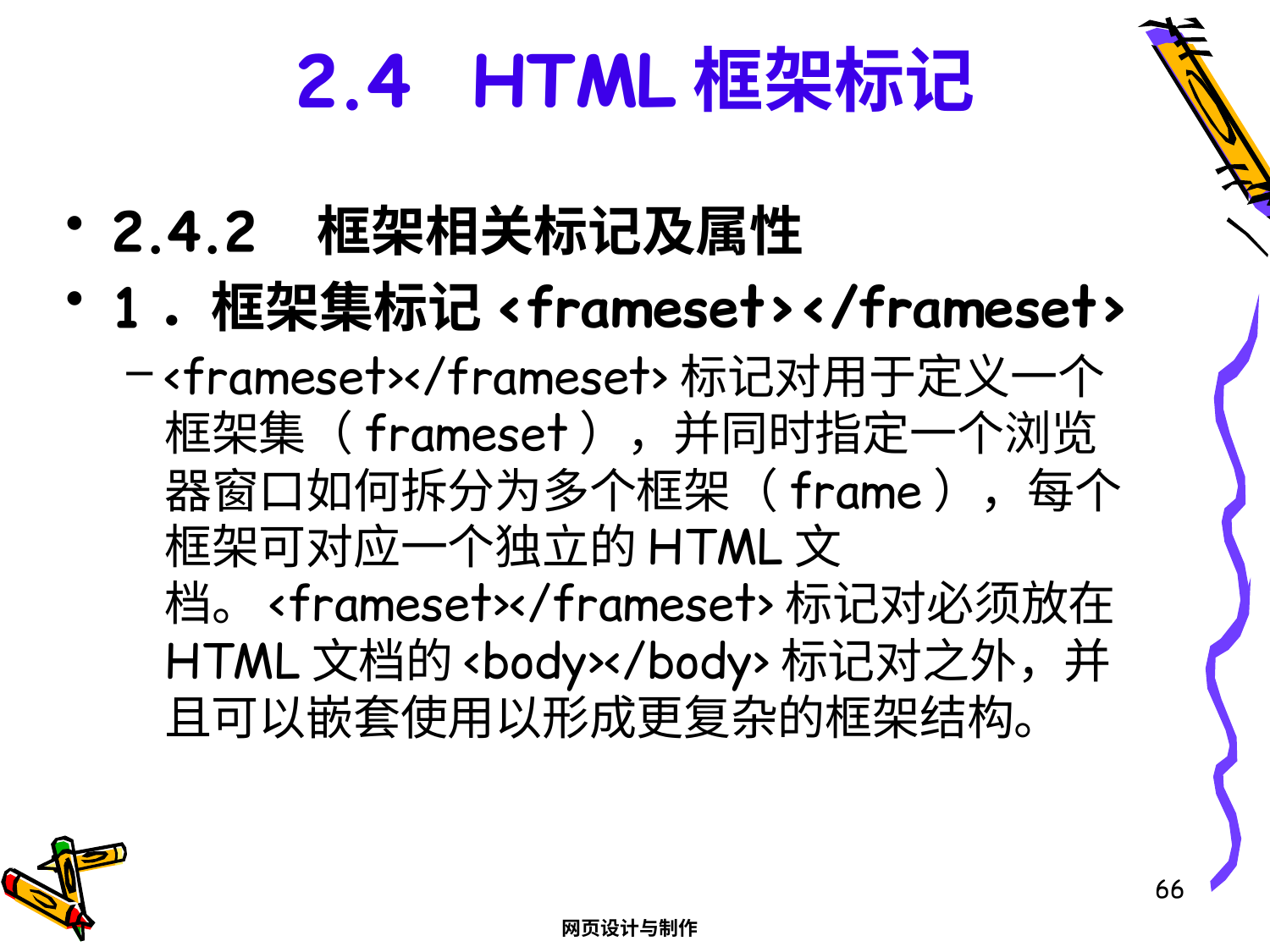

# 2.4  HTML框架标记
2.4.2  框架相关标记及属性
1．框架集标记<frameset></frameset>
<frameset></frameset>标记对用于定义一个框架集（frameset），并同时指定一个浏览器窗口如何拆分为多个框架（frame），每个框架可对应一个独立的HTML文档。<frameset></frameset>标记对必须放在HTML文档的<body></body>标记对之外，并且可以嵌套使用以形成更复杂的框架结构。

66
网页设计与制作